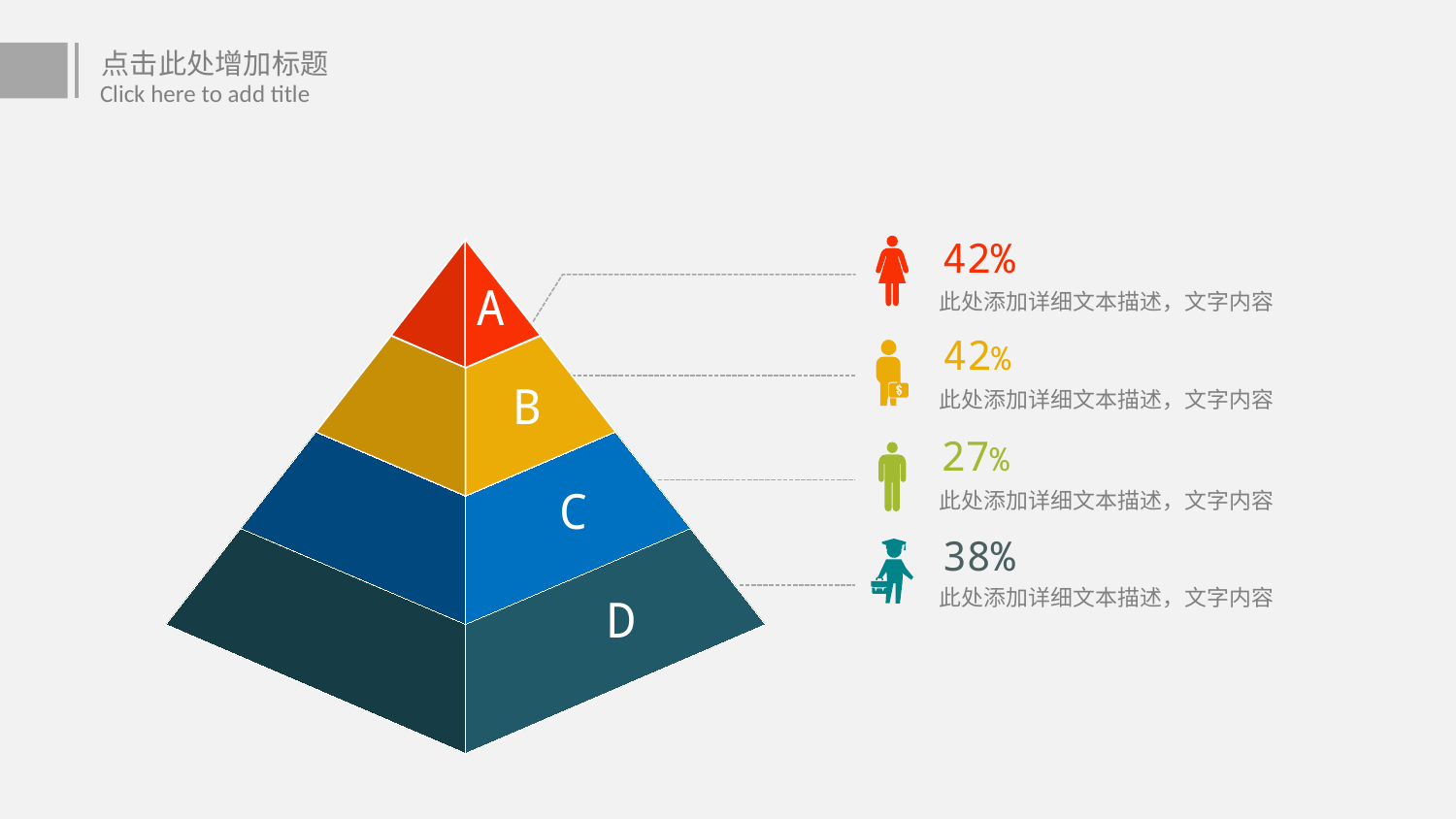

点击此处增加标题

Click here to add title
42%

A

B

C

D
此处添加详细文本描述，文字内容

42%

此处添加详细文本描述，文字内容

27%

此处添加详细文本描述，文字内容

38%

此处添加详细文本描述，文字内容